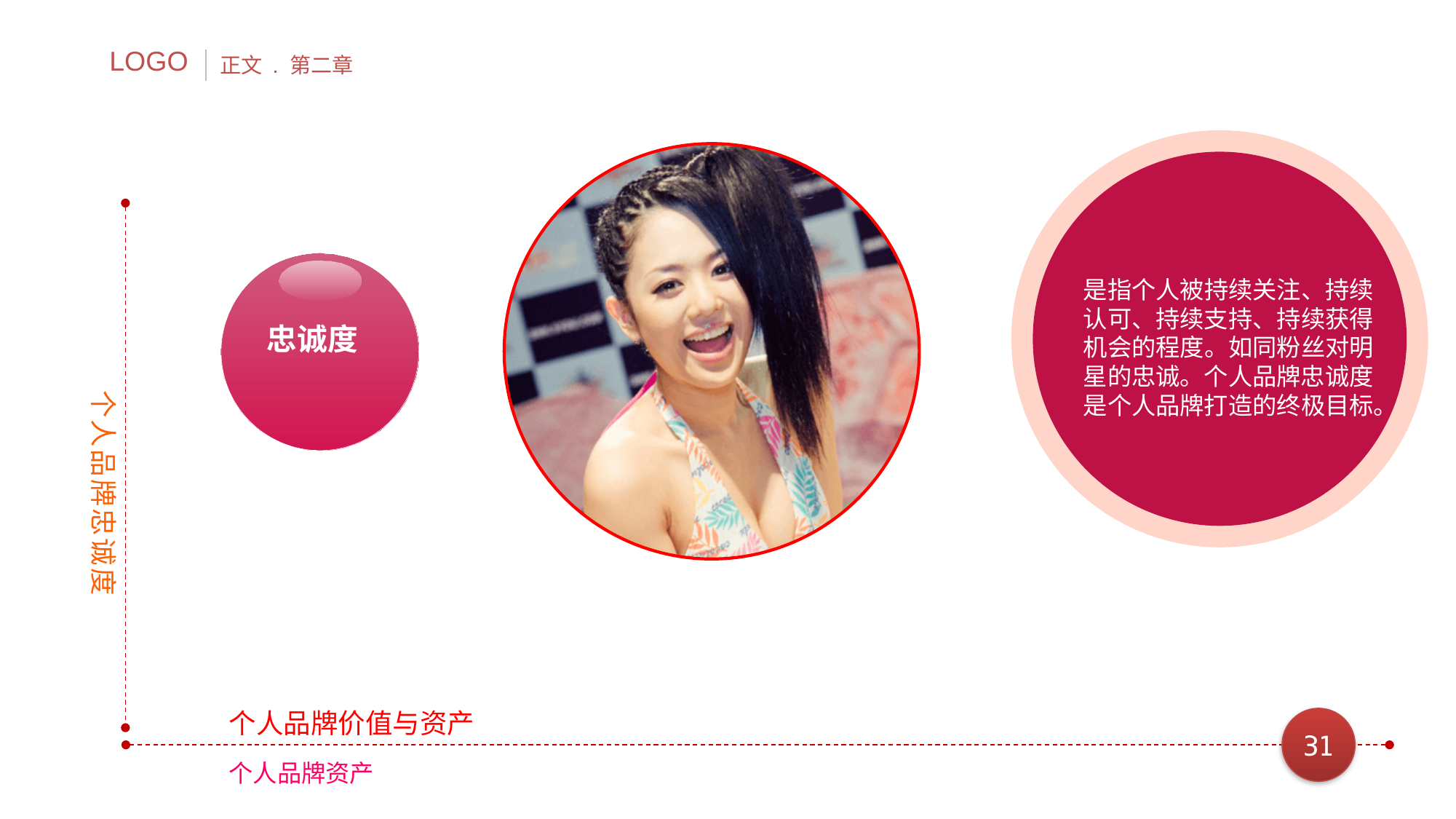

是指个人被持续关注、持续认可、持续支持、持续获得机会的程度。如同粉丝对明星的忠诚。个人品牌忠诚度是个人品牌打造的终极目标。

个人品牌忠诚度

忠诚度
个人品牌资产
3